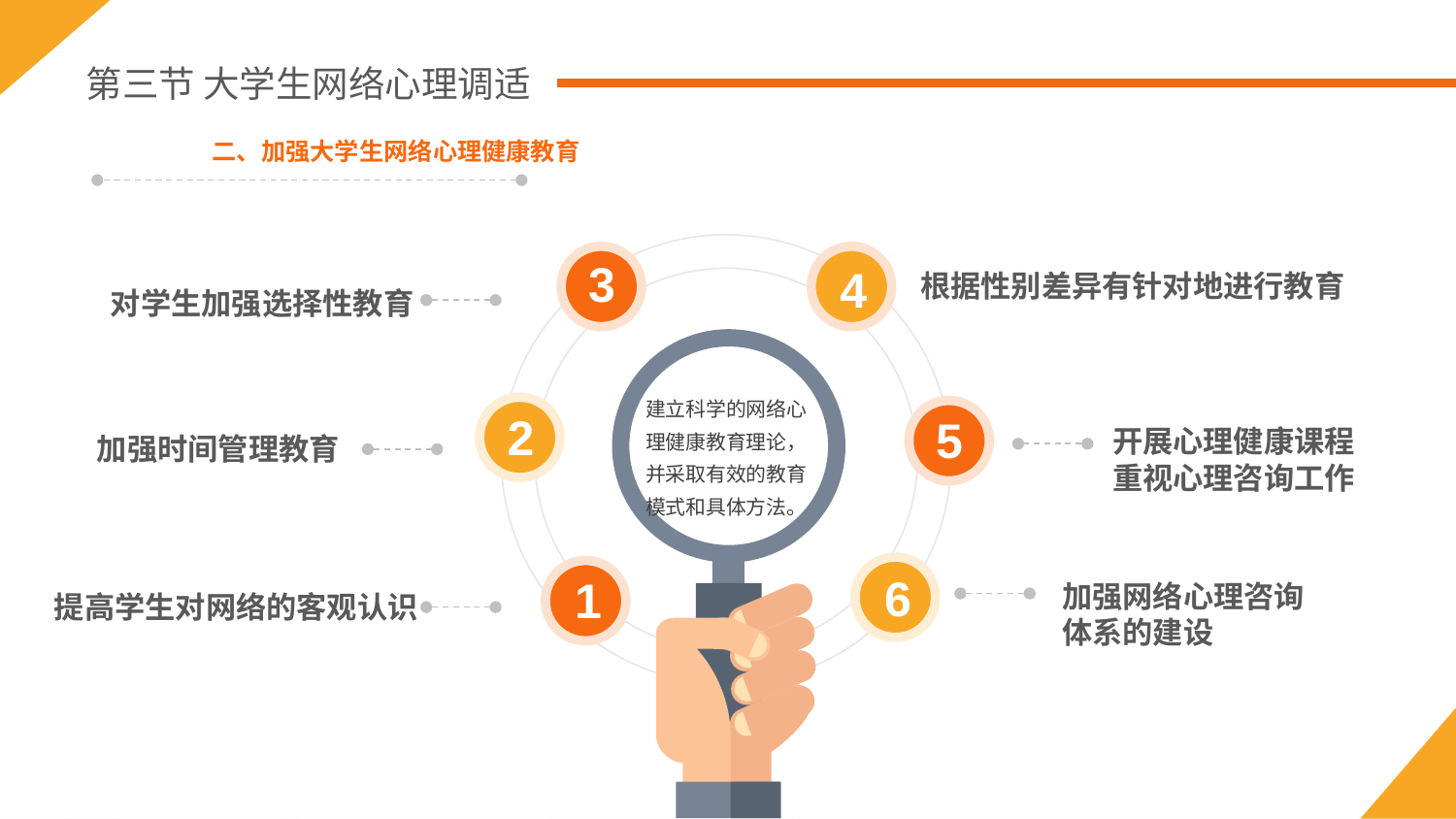

第三节 大学生网络心理调适
二、加强大学生网络心理健康教育

3

4
根据性别差异有针对地进行教育

对学生加强选择性教育

建立科学的网络心理健康教育理论，并采取有效的教育模式和具体方法。

5

2
开展心理健康课程
重视心理咨询工作
加强时间管理教育

1

6
加强网络心理咨询
体系的建设
提高学生对网络的客观认识